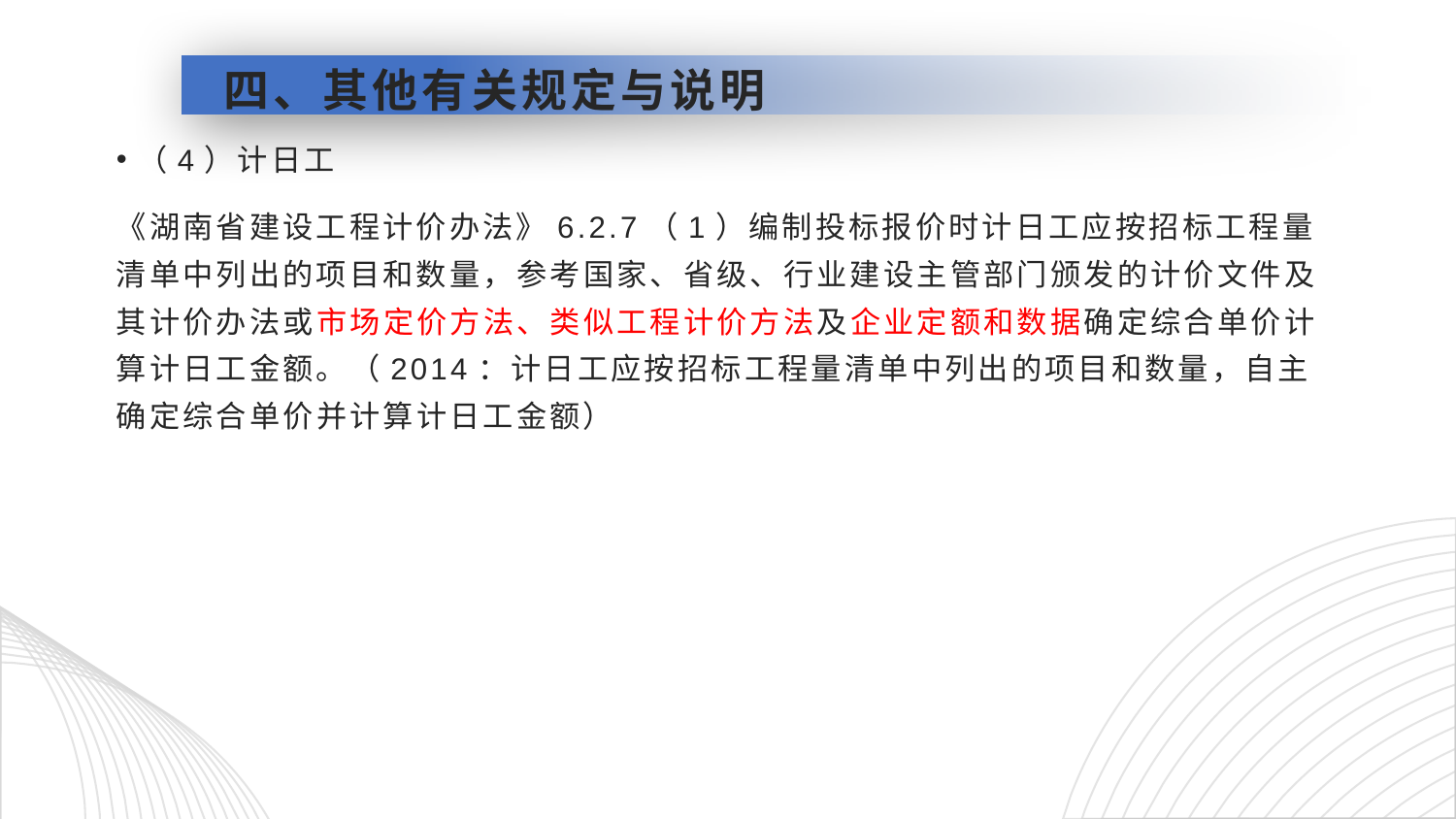

# 四、其他有关规定与说明

（4）计日工
《湖南省建设工程计价办法》6.2.7（1）编制投标报价时计日工应按招标工程量清单中列出的项目和数量，参考国家、省级、行业建设主管部门颁发的计价文件及其计价办法或市场定价方法、类似工程计价方法及企业定额和数据确定综合单价计算计日工金额。（2014：计日工应按招标工程量清单中列出的项目和数量，自主确定综合单价并计算计日工金额）